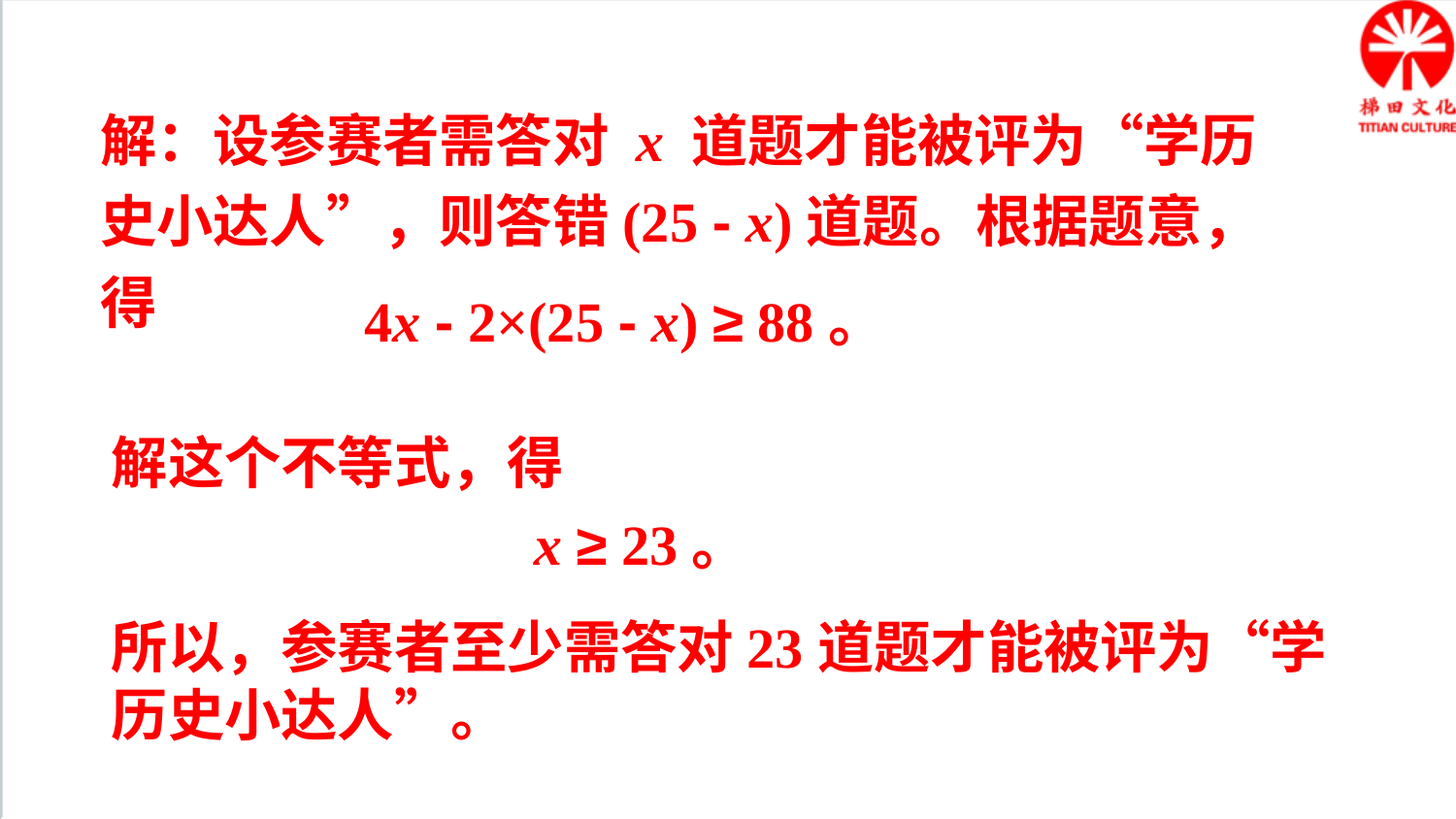

解：设参赛者需答对 x 道题才能被评为“学历史小达人”，则答错(25 - x)道题。根据题意，得
4x - 2×(25 - x) ≥ 88。
解这个不等式，得
                              x ≥ 23。
所以，参赛者至少需答对23道题才能被评为“学历史小达人”。